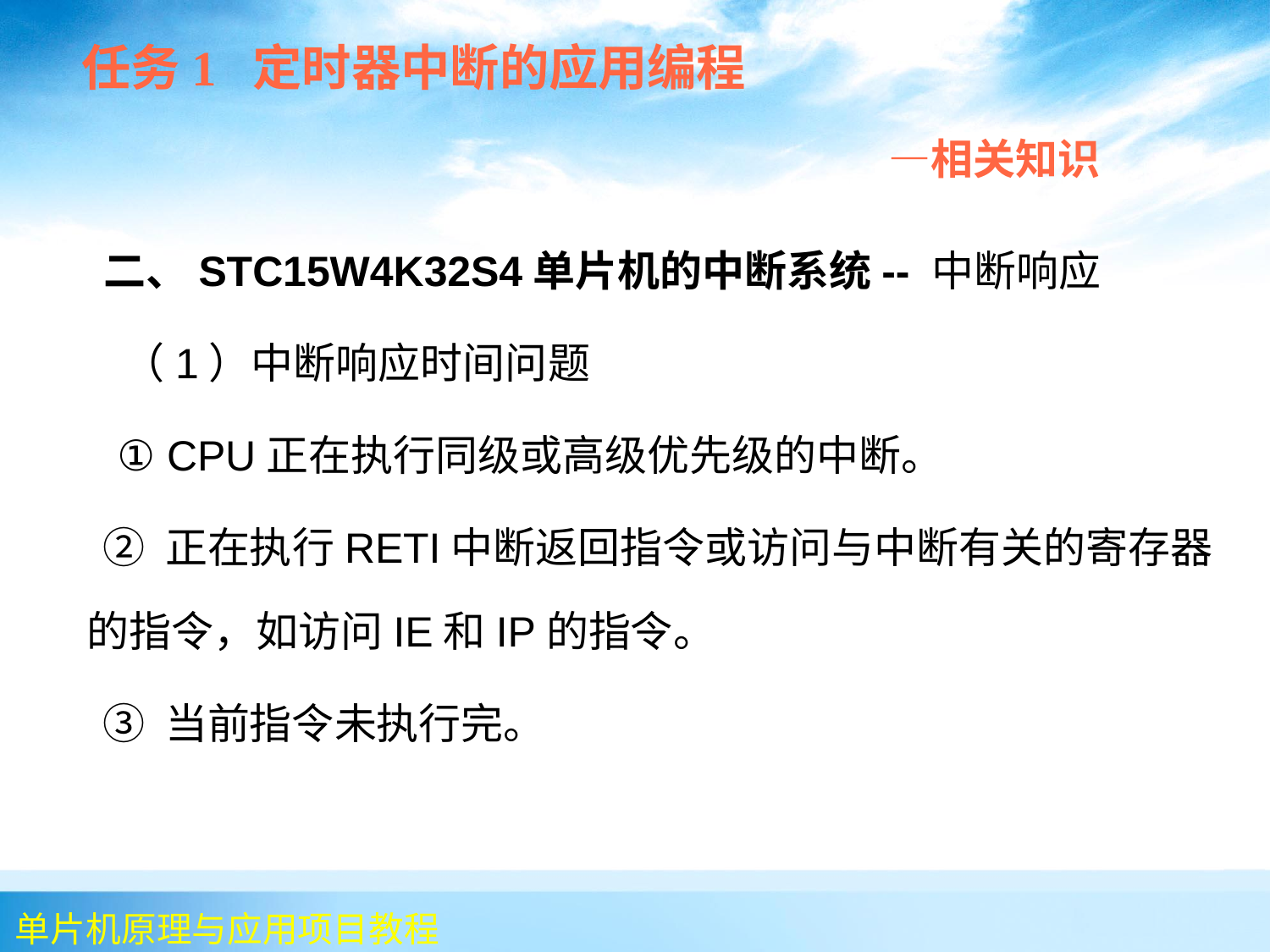

任务1  定时器中断的应用编程
                                                                            —相关知识
     二、STC15W4K32S4单片机的中断系统-- 中断响应
       （1）中断响应时间问题
      ① CPU正在执行同级或高级优先级的中断。
      ② 正在执行RETI中断返回指令或访问与中断有关的寄存器的指令，如访问IE和IP的指令。
      ③ 当前指令未执行完。